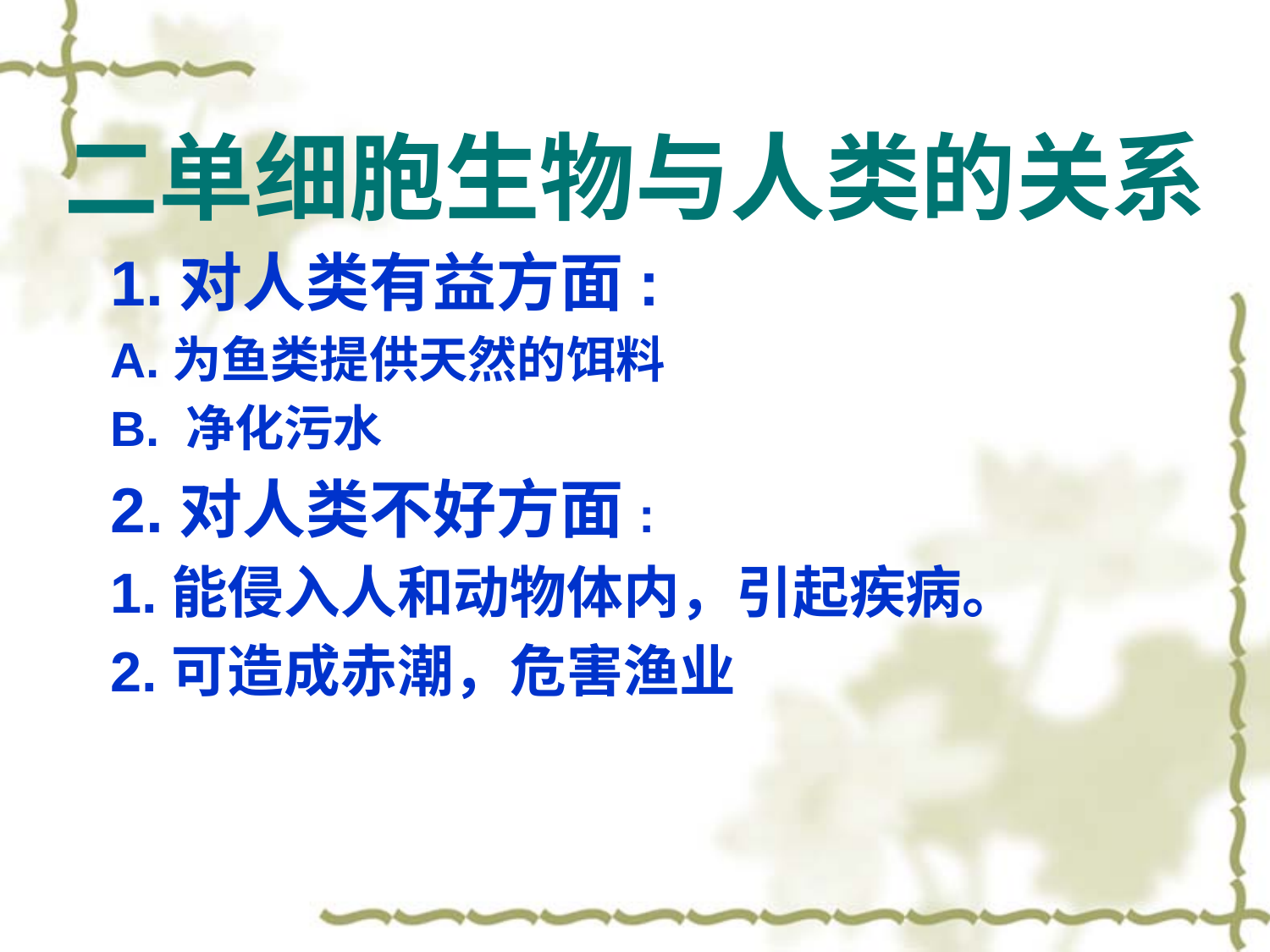

# 二单细胞生物与人类的关系
1.对人类有益方面:
A.为鱼类提供天然的饵料
B. 净化污水
2.对人类不好方面:
1.能侵入人和动物体内，引起疾病。
2.可造成赤潮，危害渔业